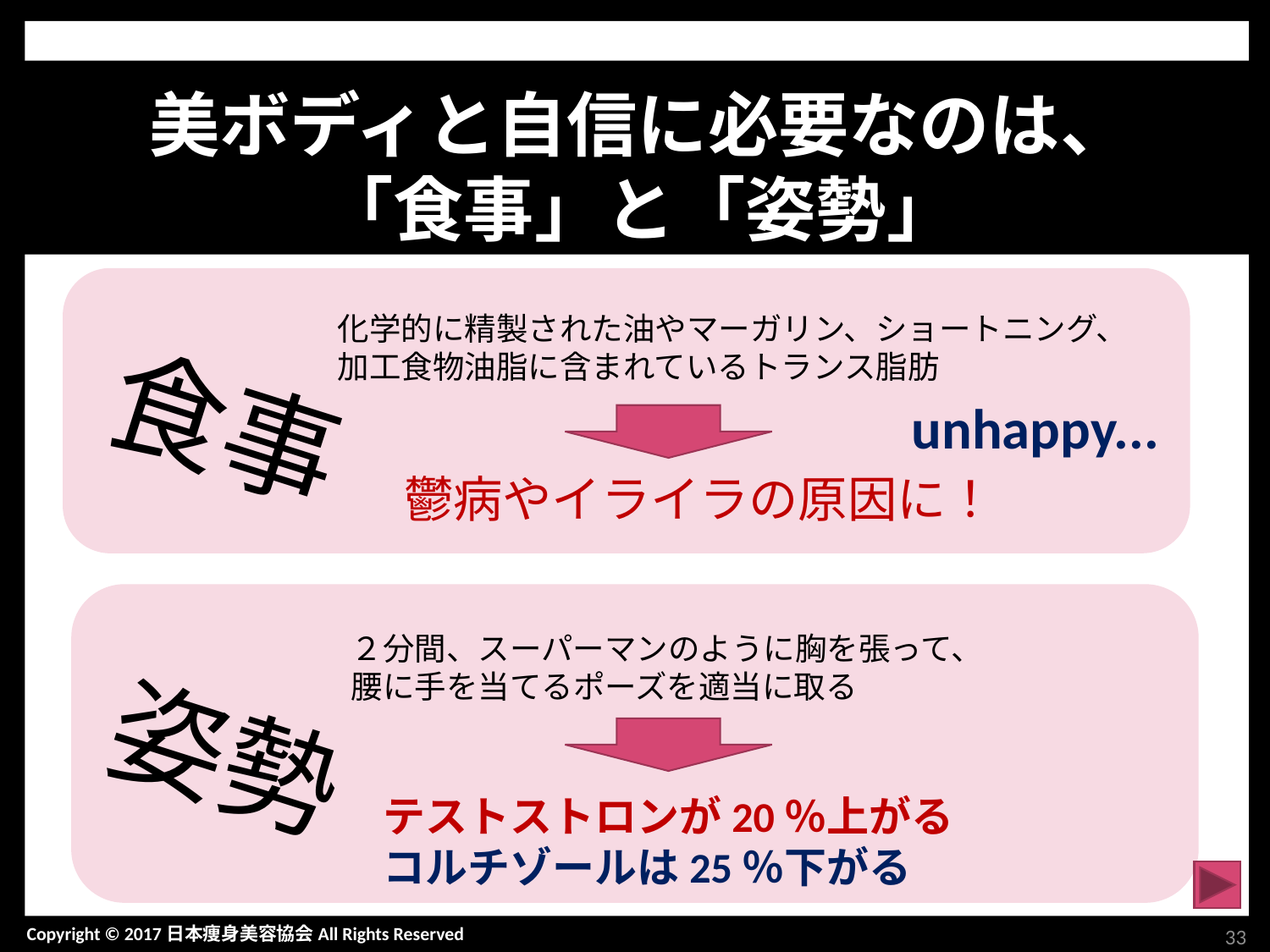

美ボディと自信に必要なのは、
「食事」と「姿勢」

食事
化学的に精製された油やマーガリン、ショートニング、
加工食物油脂に含まれているトランス脂肪
unhappy...

鬱病やイライラの原因に！

姿勢
２分間、スーパーマンのように胸を張って、
腰に手を当てるポーズを適当に取る

テストストロンが20％上がる
コルチゾールは25％下がる